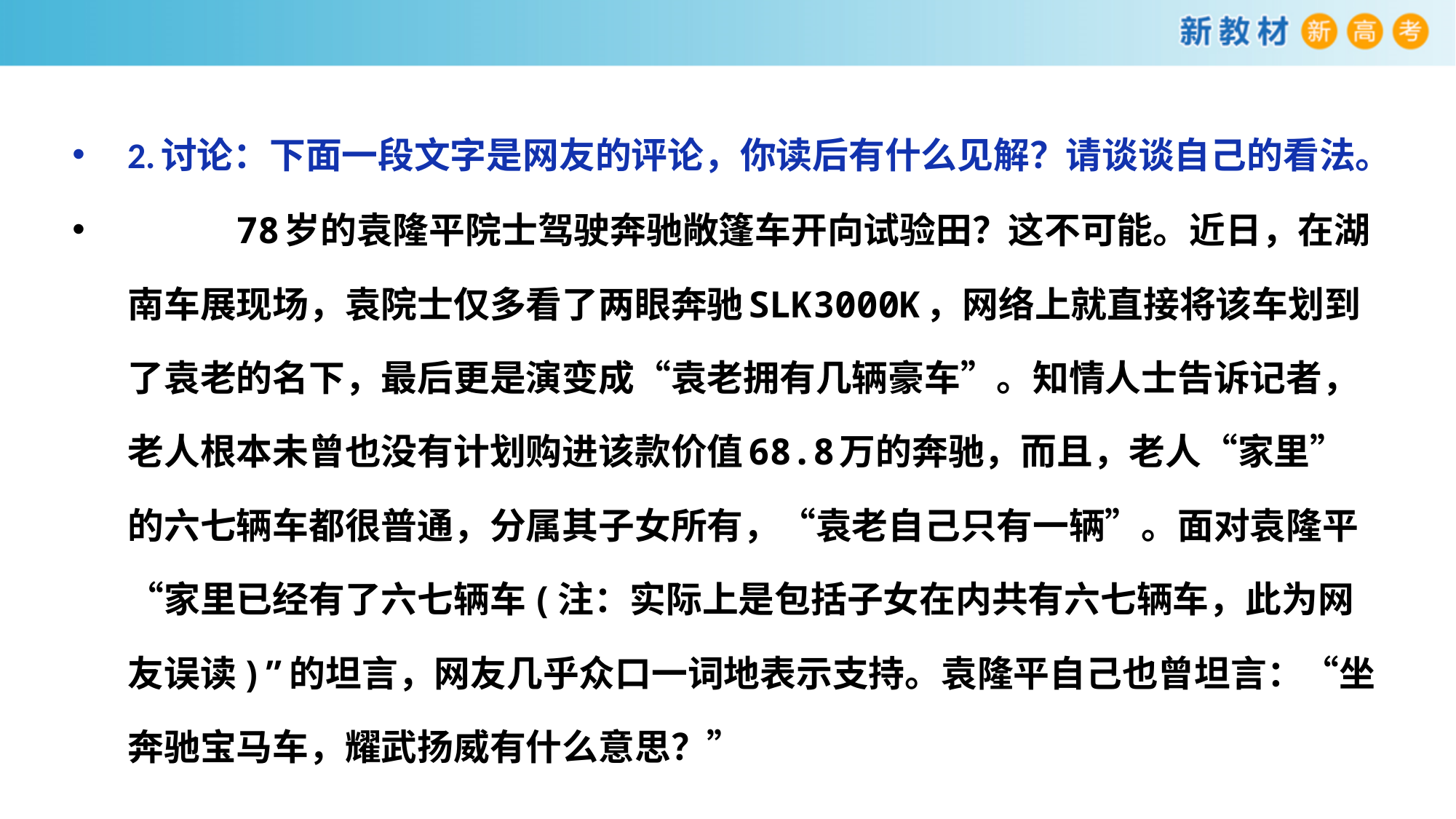

2.讨论：下面一段文字是网友的评论，你读后有什么见解？请谈谈自己的看法。
     78岁的袁隆平院士驾驶奔驰敞篷车开向试验田？这不可能。近日，在湖南车展现场，袁院士仅多看了两眼奔驰SLK3000K，网络上就直接将该车划到了袁老的名下，最后更是演变成“袁老拥有几辆豪车”。知情人士告诉记者，老人根本未曾也没有计划购进该款价值68.8万的奔驰，而且，老人“家里”的六七辆车都很普通，分属其子女所有，“袁老自己只有一辆”。面对袁隆平“家里已经有了六七辆车(注：实际上是包括子女在内共有六七辆车，此为网友误读)”的坦言，网友几乎众口一词地表示支持。袁隆平自己也曾坦言：“坐奔驰宝马车，耀武扬威有什么意思？”